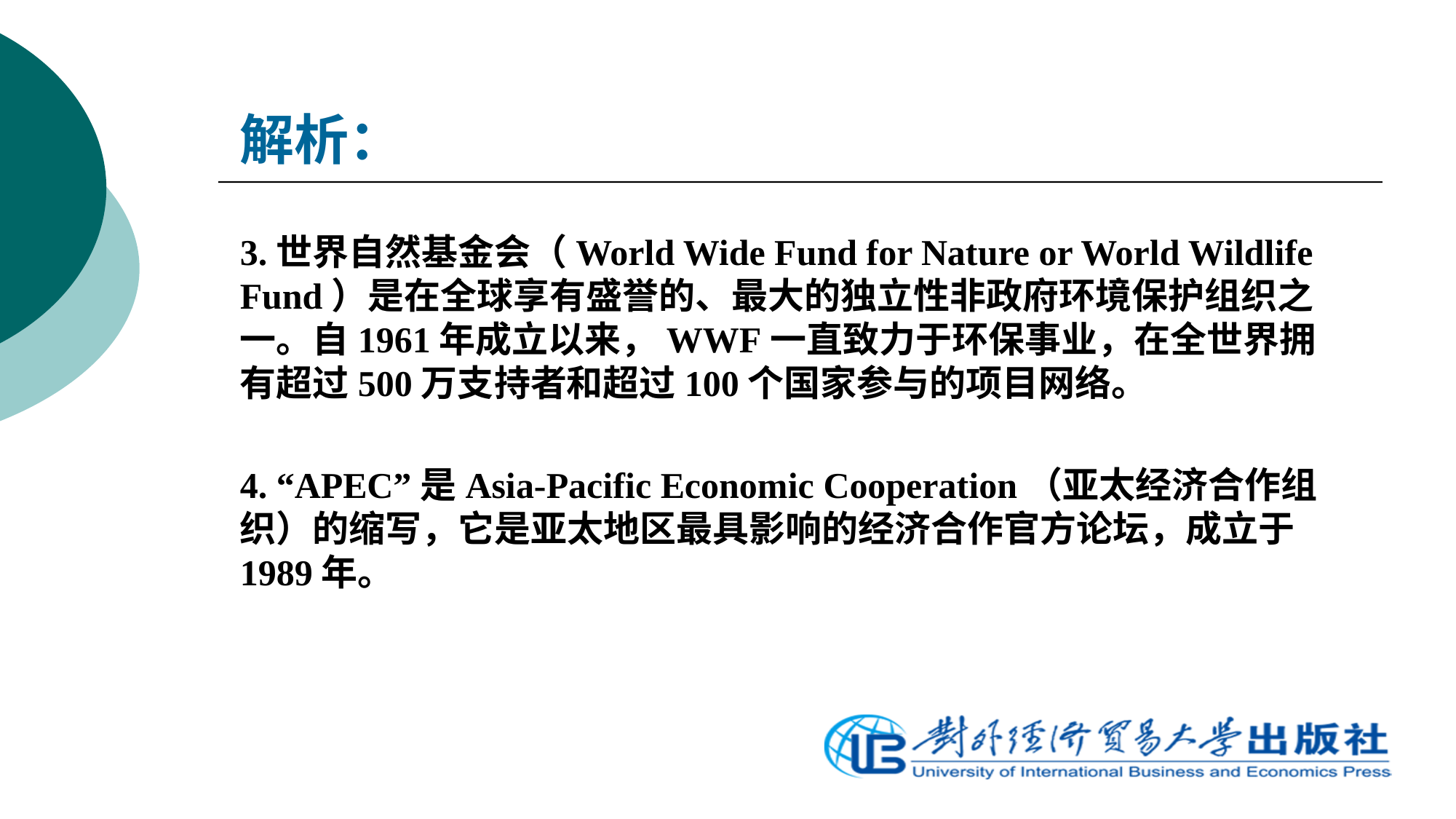

解析：

3.世界自然基金会（World Wide Fund for Nature or World Wildlife Fund）是在全球享有盛誉的、最大的独立性非政府环境保护组织之一。自1961年成立以来，WWF一直致力于环保事业，在全世界拥有超过500万支持者和超过100个国家参与的项目网络。

4. “APEC”是Asia-Pacific Economic Cooperation（亚太经济合作组织）的缩写，它是亚太地区最具影响的经济合作官方论坛，成立于1989年。